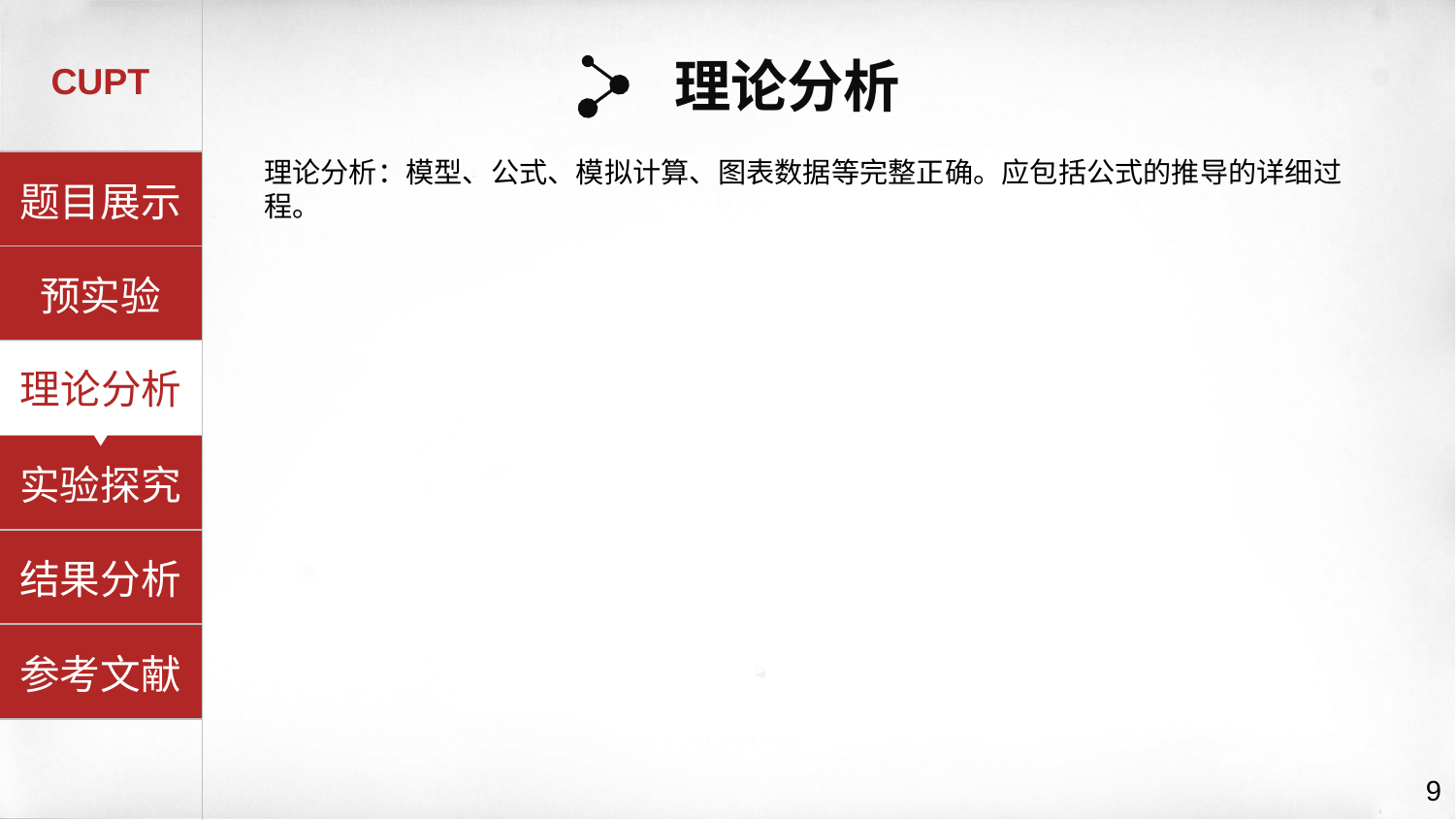

理论分析
理论分析：模型、公式、模拟计算、图表数据等完整正确。应包括公式的推导的详细过程。
9